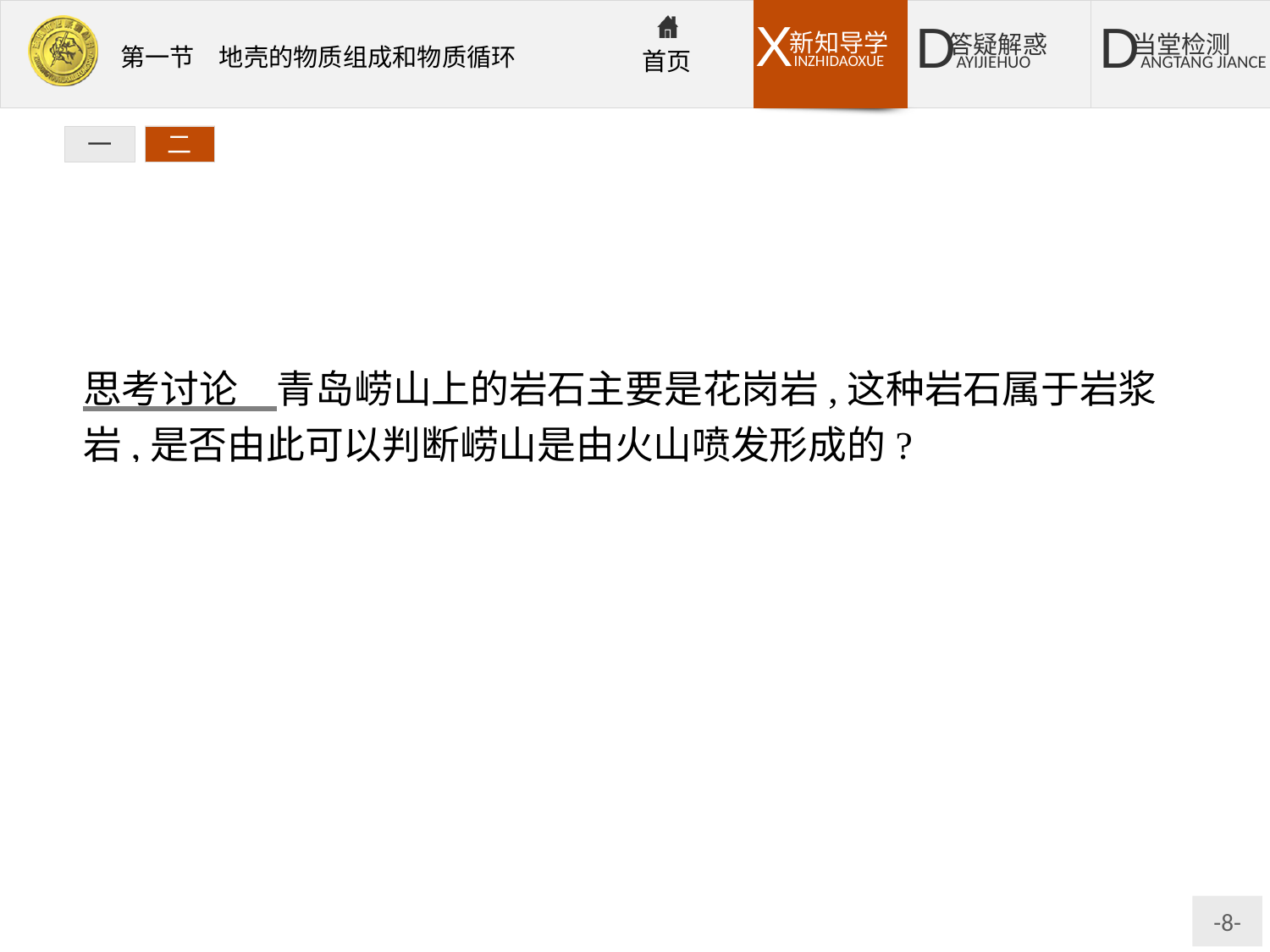

一
二
思考讨论　青岛崂山上的岩石主要是花岗岩,这种岩石属于岩浆岩,是否由此可以判断崂山是由火山喷发形成的?
提示:否,岩浆岩有两类,一类是岩浆侵入地壳内部冷却凝固形成的侵入岩;另一类是岩浆喷出地表(火山活动)冷却凝固形成的喷出岩。而花岗岩属于岩浆岩中的侵入岩,因此不是火山喷发形成的。